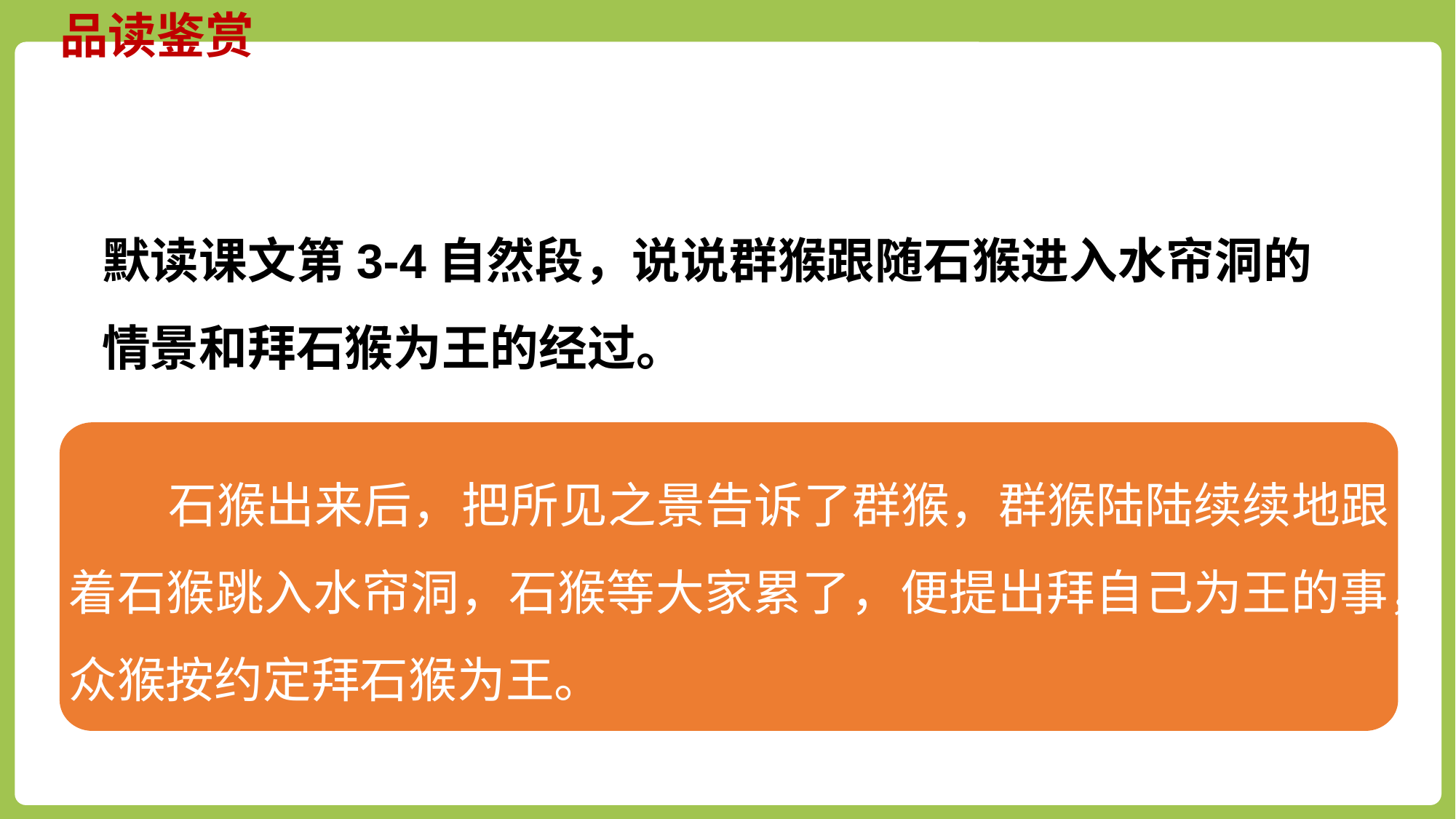

品读鉴赏
默读课文第3-4自然段，说说群猴跟随石猴进入水帘洞的情景和拜石猴为王的经过。
   石猴出来后，把所见之景告诉了群猴，群猴陆陆续续地跟着石猴跳入水帘洞，石猴等大家累了，便提出拜自己为王的事，众猴按约定拜石猴为王。